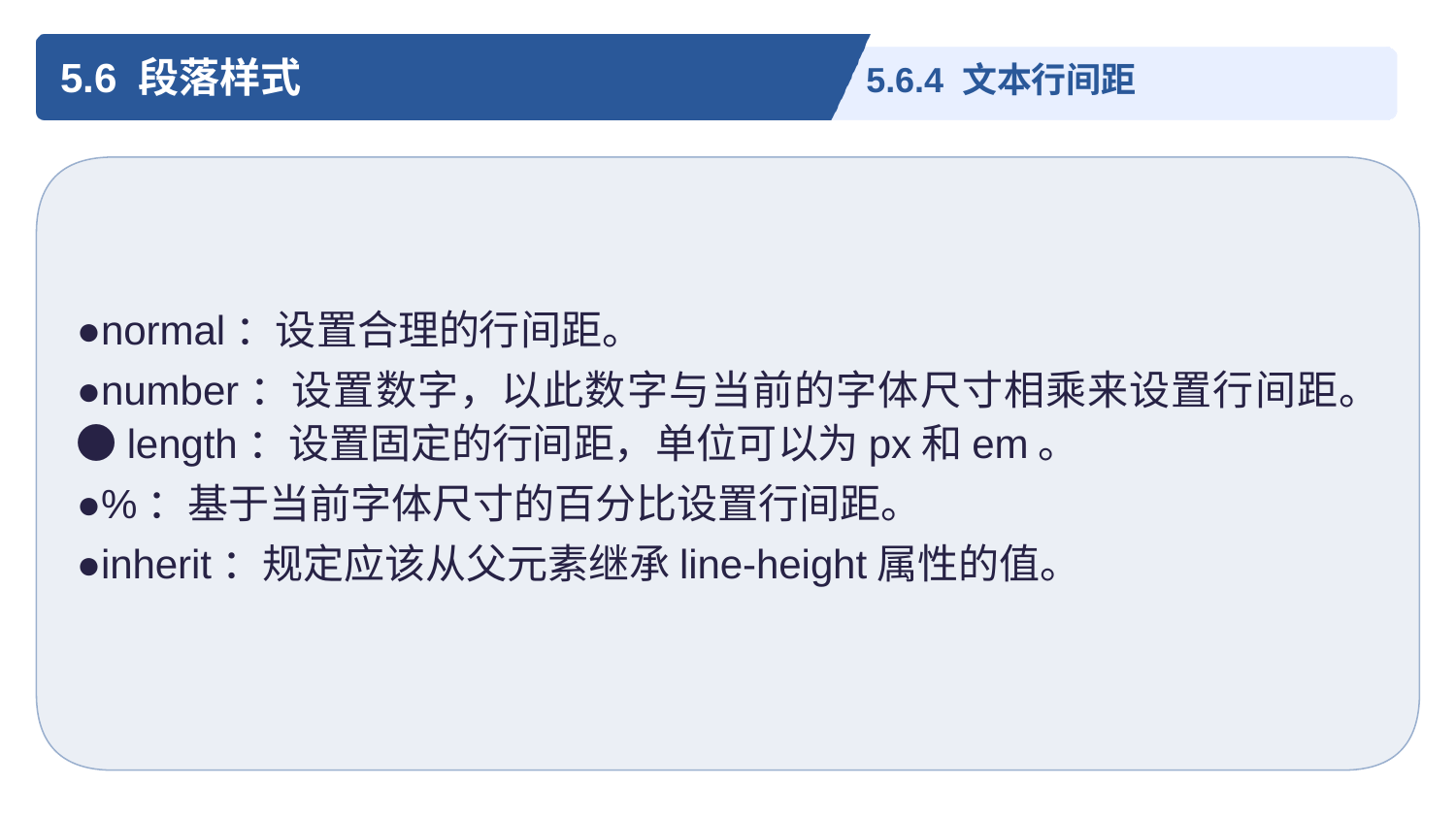

5.6 段落样式
5.6.4 文本行间距

●normal：设置合理的行间距。
●number：设置数字，以此数字与当前的字体尺寸相乘来设置行间距。●length：设置固定的行间距，单位可以为px和em。
●%：基于当前字体尺寸的百分比设置行间距。
●inherit：规定应该从父元素继承line-height属性的值。